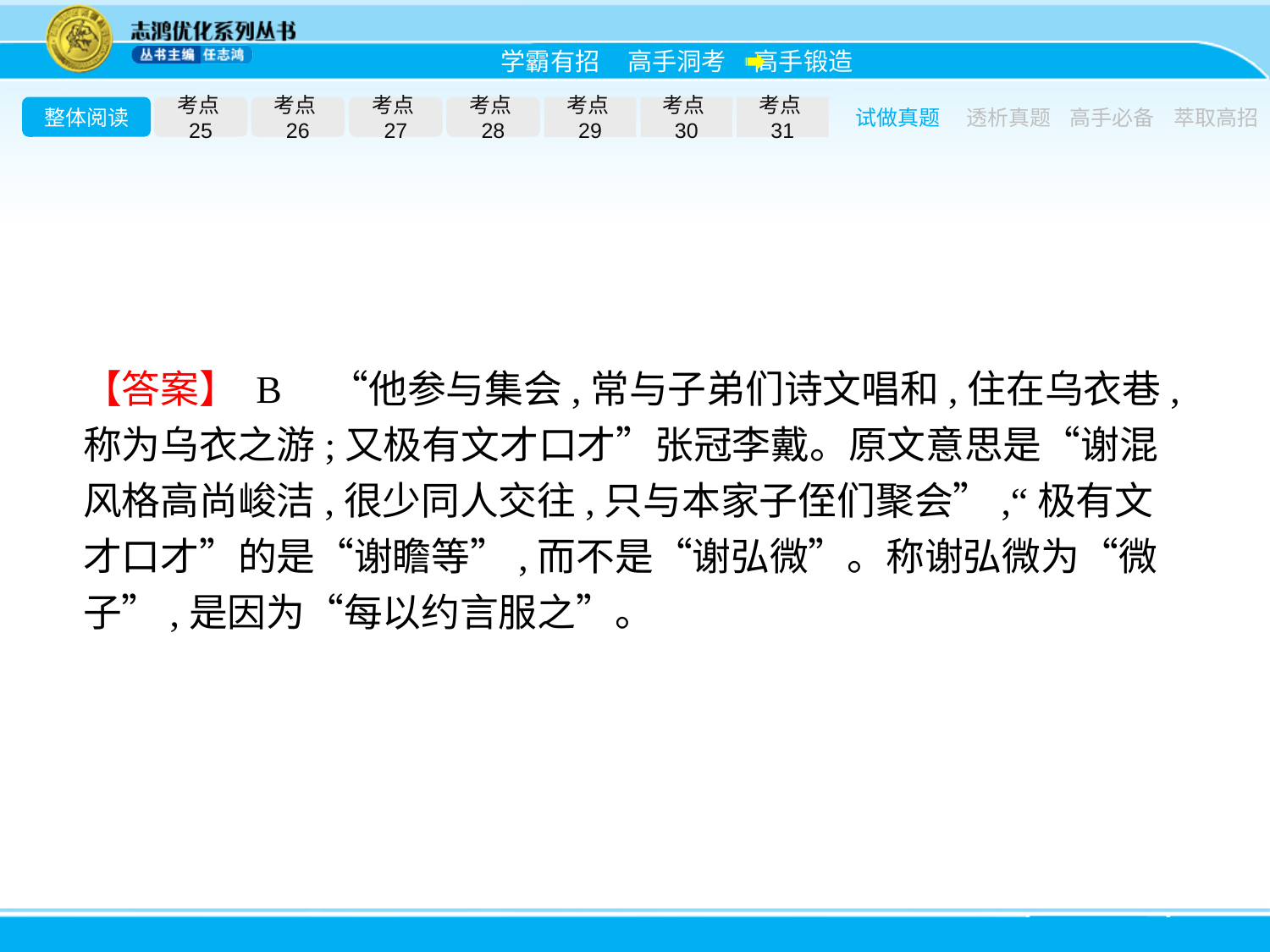

整体阅读
考点25
考点26
考点27
考点28
考点29
考点30
考点31
试做真题
透析真题
高手必备
萃取高招
【答案】 B　“他参与集会,常与子弟们诗文唱和,住在乌衣巷,称为乌衣之游;又极有文才口才”张冠李戴。原文意思是“谢混风格高尚峻洁,很少同人交往,只与本家子侄们聚会”,“极有文才口才”的是“谢瞻等”,而不是“谢弘微”。称谢弘微为“微子”,是因为“每以约言服之”。